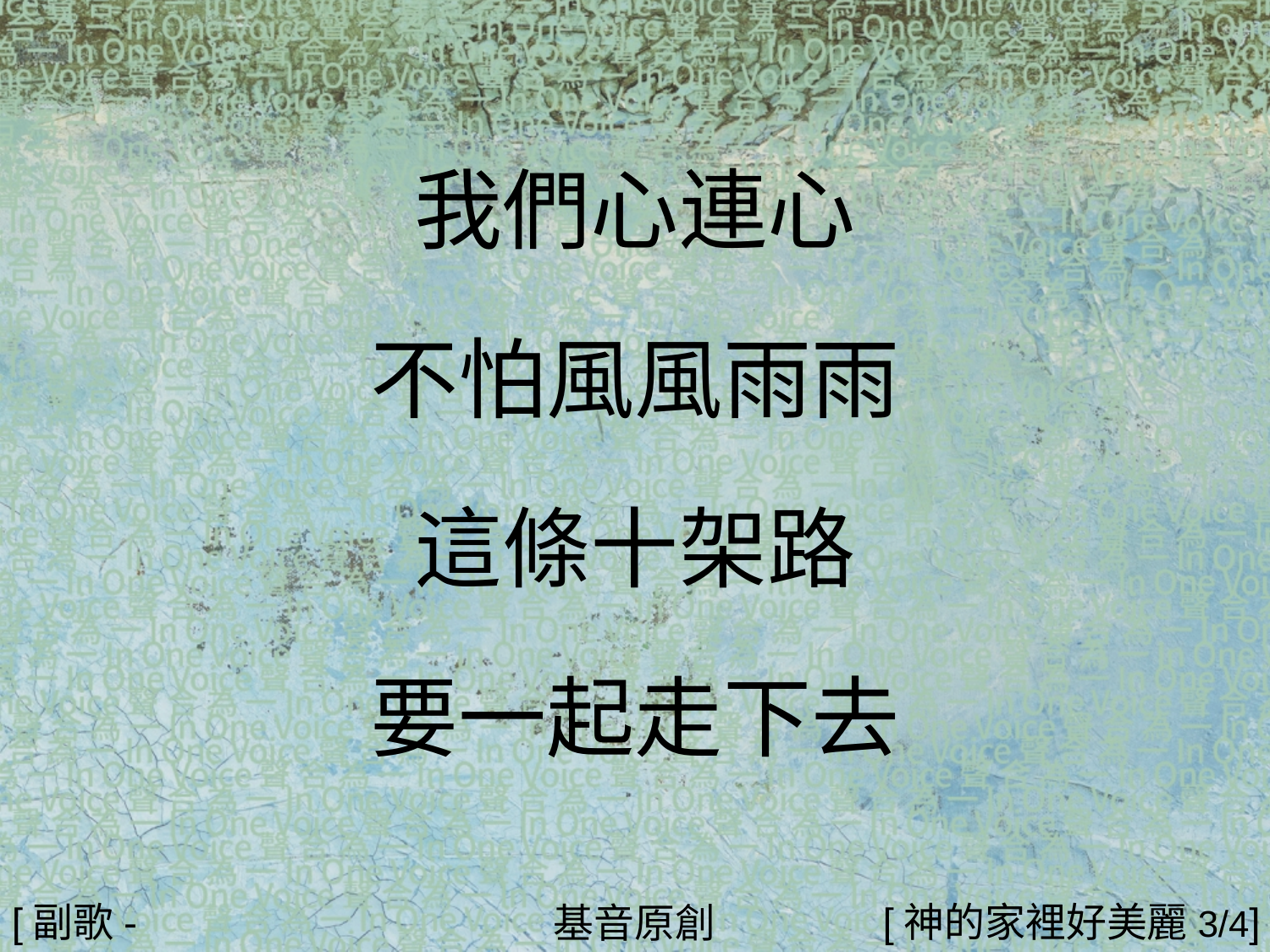

我們心連心

不怕風風雨雨

這條十架路

要一起走下去

#

[副歌-1]
[神的家裡好美麗3/4]
基音原創